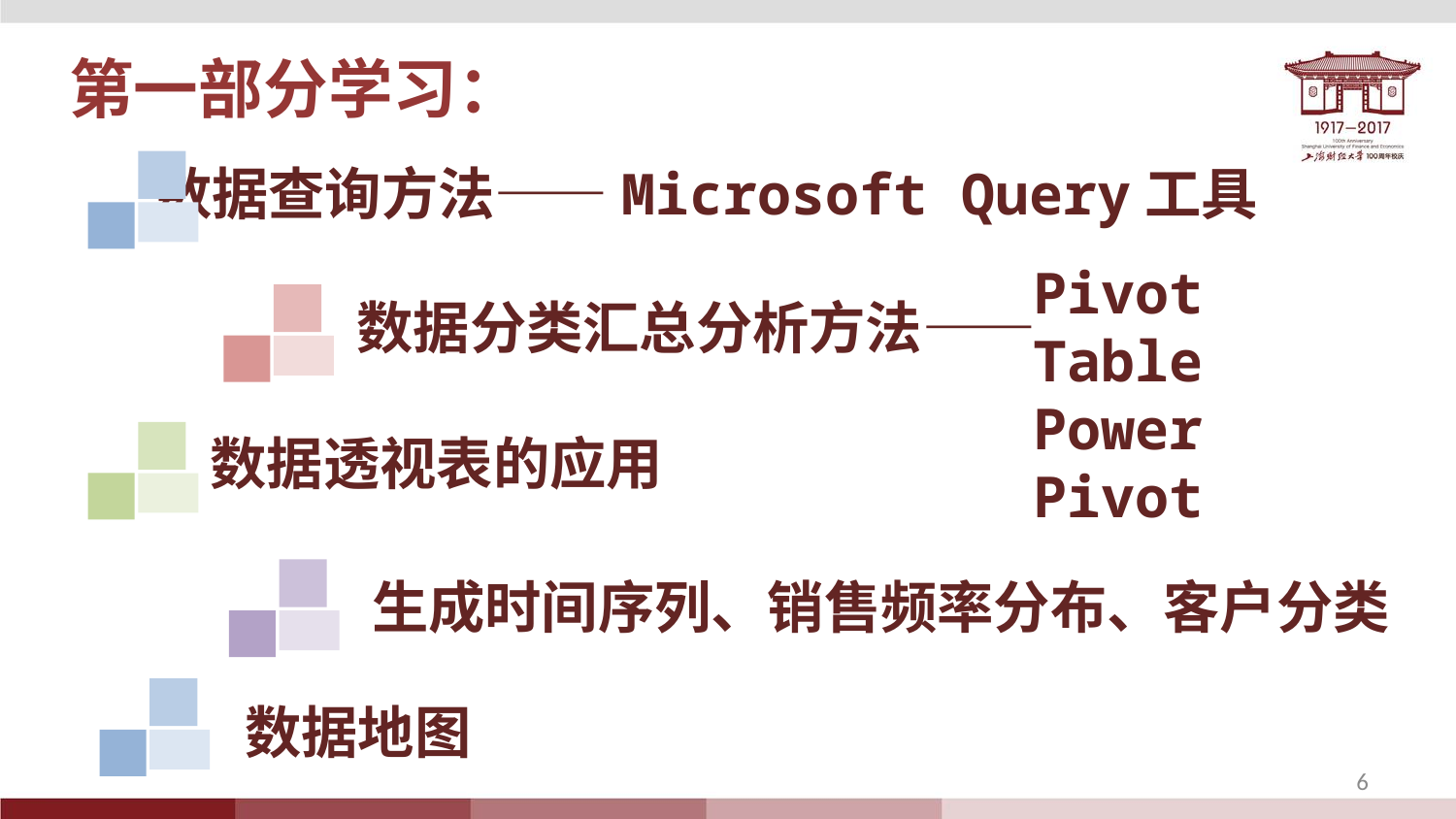

第一部分学习：
数据查询方法——Microsoft Query工具

Pivot Table
Power Pivot

数据分类汇总分析方法——

数据透视表的应用

生成时间序列、销售频率分布、客户分类

数据地图

6